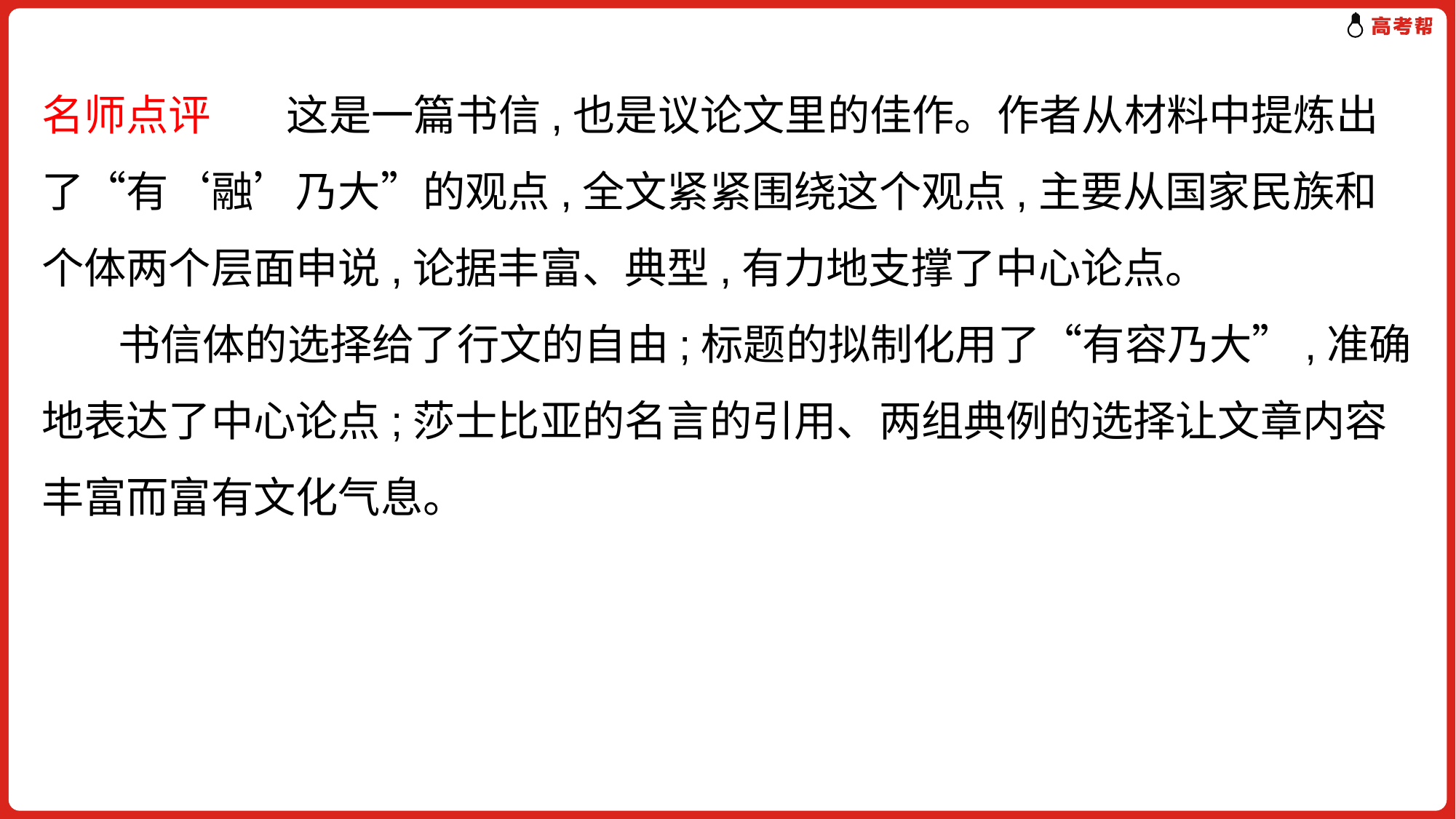

名师点评        这是一篇书信,也是议论文里的佳作。作者从材料中提炼出了“有‘融’乃大”的观点,全文紧紧围绕这个观点,主要从国家民族和个体两个层面申说,论据丰富、典型,有力地支撑了中心论点。
       书信体的选择给了行文的自由;标题的拟制化用了“有容乃大”,准确地表达了中心论点;莎士比亚的名言的引用、两组典例的选择让文章内容丰富而富有文化气息。